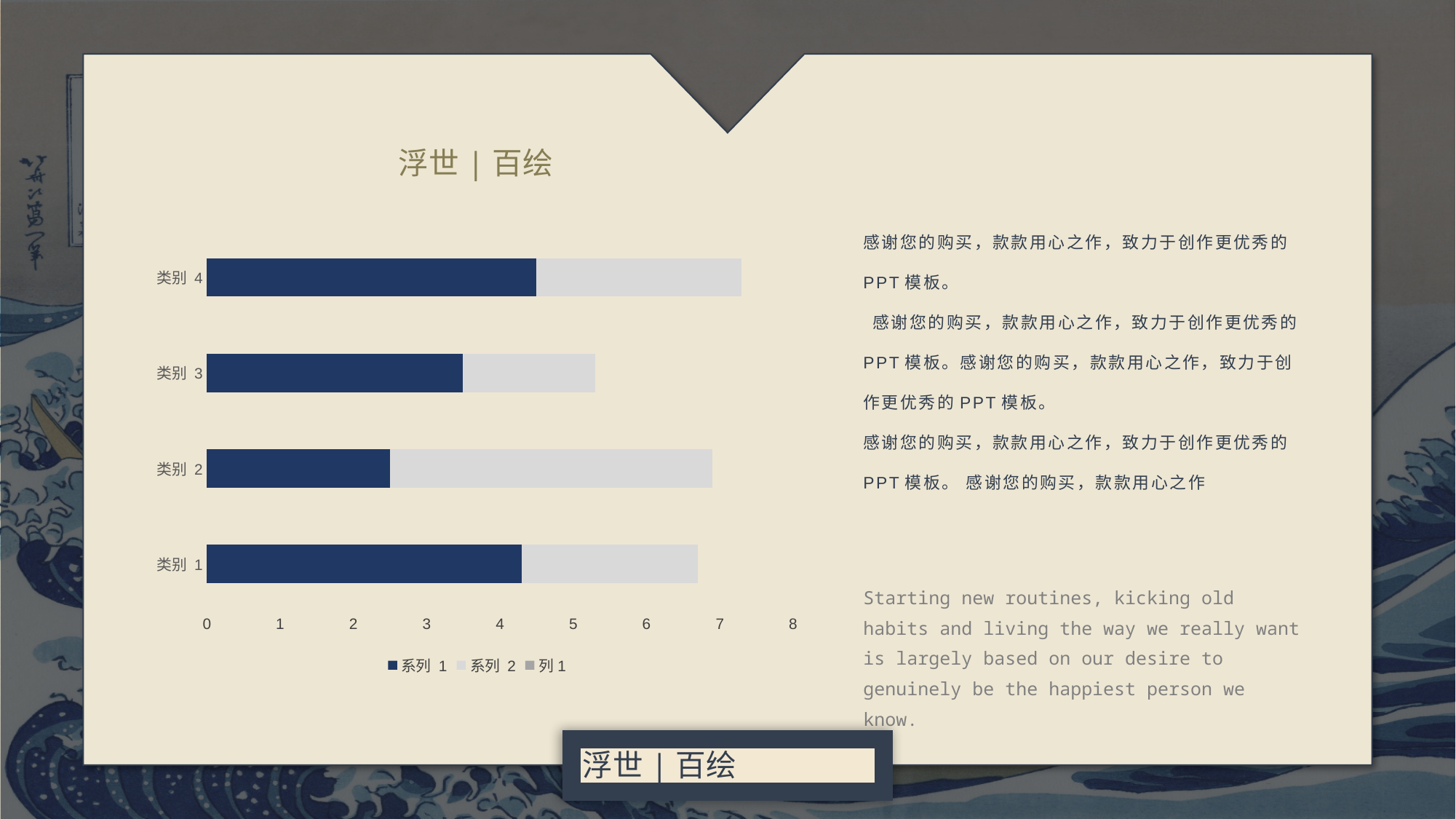

浮世|百绘
感谢您的购买，款款用心之作，致力于创作更优秀的PPT模板。
 感谢您的购买，款款用心之作，致力于创作更优秀的PPT模板。感谢您的购买，款款用心之作，致力于创作更优秀的PPT模板。
感谢您的购买，款款用心之作，致力于创作更优秀的PPT模板。 感谢您的购买，款款用心之作

### Chart

| Category | 系列 1 | 系列 2 | 列1 |
|---|---|---|---|
| 类别 1 | 4.3 | 2.4 | None |
| 类别 2 | 2.5 | 4.4 | None |
| 类别 3 | 3.5 | 1.8 | None |
| 类别 4 | 4.5 | 2.8 | None |
Starting new routines, kicking old habits and living the way we really want is largely based on our desire to genuinely be the happiest person we know.

浮世|百绘